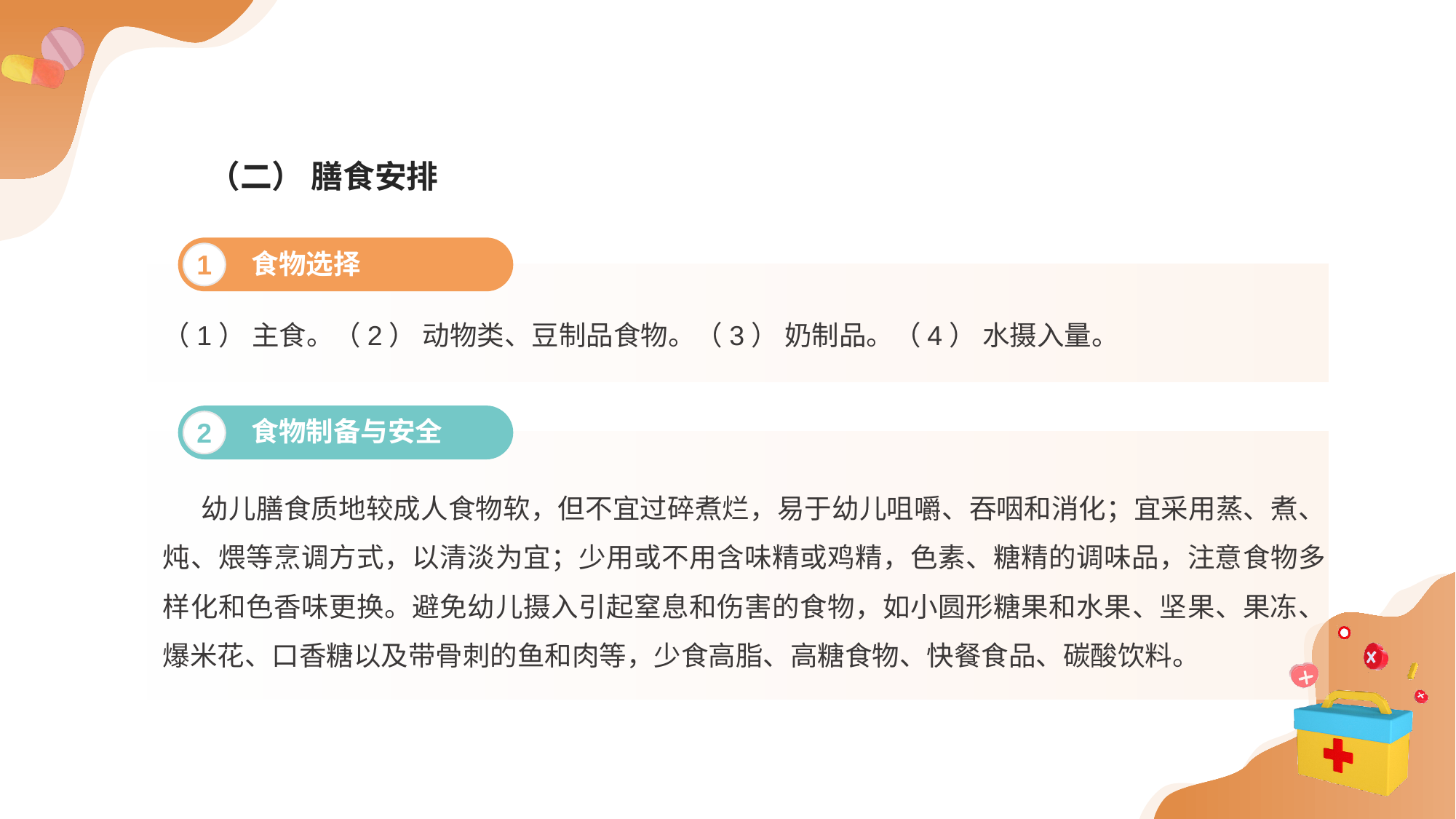

（二） 膳食安排

食物选择

1

（1） 主食。（2） 动物类、豆制品食物。（3） 奶制品。（4） 水摄入量。

食物制备与安全

2

     幼儿膳食质地较成人食物软，但不宜过碎煮烂，易于幼儿咀嚼、吞咽和消化；宜采用蒸、煮、炖、煨等烹调方式，以清淡为宜；少用或不用含味精或鸡精，色素、糖精的调味品，注意食物多样化和色香味更换。避免幼儿摄入引起窒息和伤害的食物，如小圆形糖果和水果、坚果、果冻、爆米花、口香糖以及带骨刺的鱼和肉等，少食高脂、高糖食物、快餐食品、碳酸饮料。